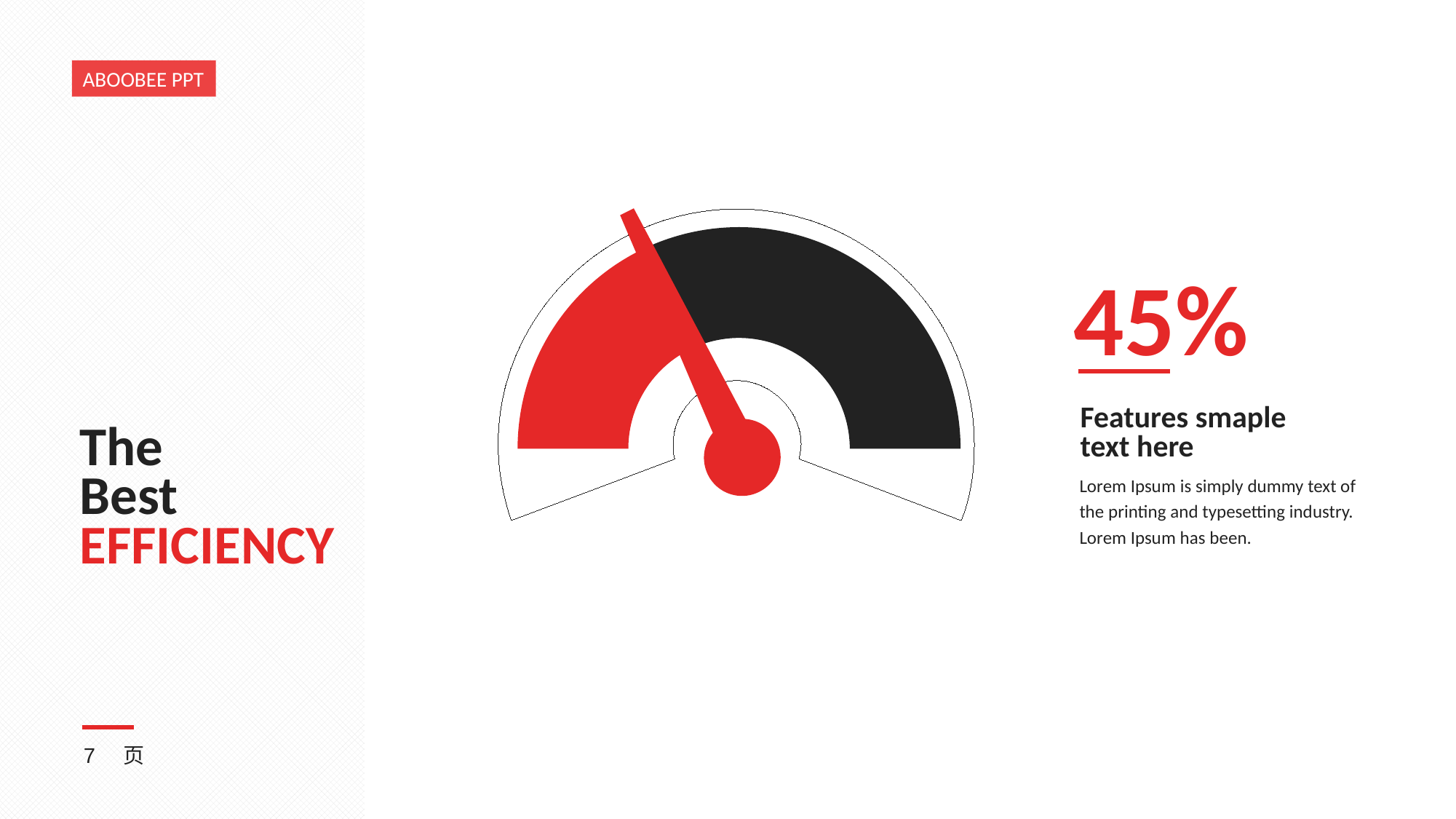

ABOOBEE PPT

### Chart

| Category | 销售额 |
|---|---|
| a | 13.0 |
| b | 22.0 |
|  | None |
| 辅助数据 | 35.0 |

45%
Features smaple
text here
# The Best EFFICIENCY
Lorem Ipsum is simply dummy text of the printing and typesetting industry. Lorem Ipsum has been.